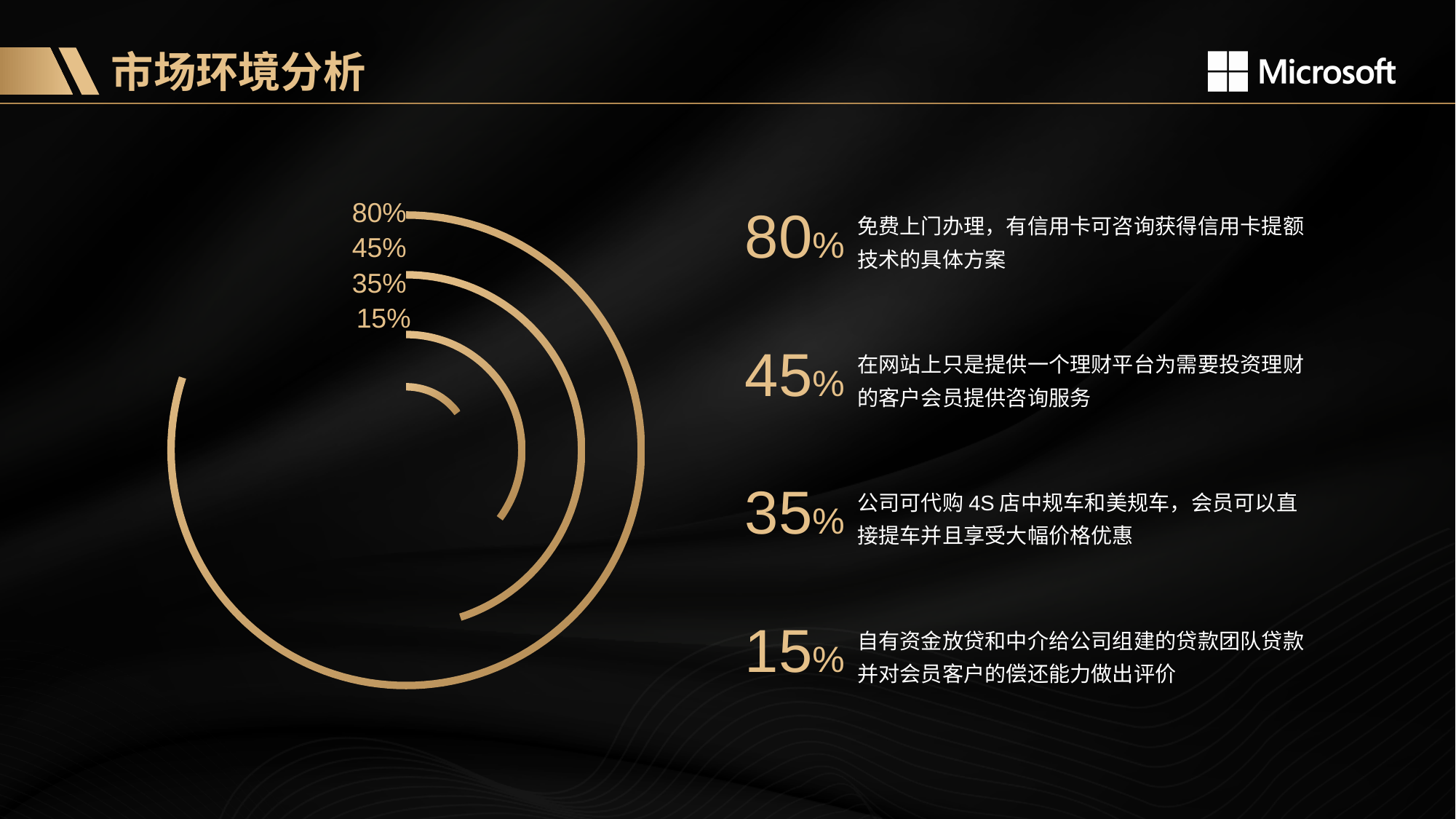

市场环境分析
80%

### Chart

| Category | 列4 | 列5 | 列1 | 列12 | 列13 | 列2 | 列22 | 销售额1 | 列222 | 列2222 | 列223 | 列23 | 列24 | 列25 | 销售额2 | 列251 | 列2514 | 列2513 | 列2512 | 列252 | 列26 | 列27 | 销售额3 | 列272 | 列2724 | 列2723 | 列2722 | 列273 | 列28 | 列29 | 销售额4 |  |
|---|---|---|---|---|---|---|---|---|---|---|---|---|---|---|---|---|---|---|---|---|---|---|---|---|---|---|---|---|---|---|---|---|
| 百分比 | None | None | None | None | None | None | None | 0.15 | None | None | None | None | None | None | 0.35 | None | None | None | None | None | None | None | 0.45 | None | None | None | None | None | None | None | 0.8 | None |
| 辅助 | None | None | None | None | None | None | None | 0.85 | None | None | None | None | None | None | 0.65 | None | None | None | None | None | None | None | 0.55 | None | None | None | None | None | None | None | 0.2 | None |
45%
35%
15%
80%
免费上门办理，有信用卡可咨询获得信用卡提额技术的具体方案
45%
在网站上只是提供一个理财平台为需要投资理财的客户会员提供咨询服务
35%
公司可代购4S店中规车和美规车，会员可以直接提车并且享受大幅价格优惠
15%
自有资金放贷和中介给公司组建的贷款团队贷款并对会员客户的偿还能力做出评价